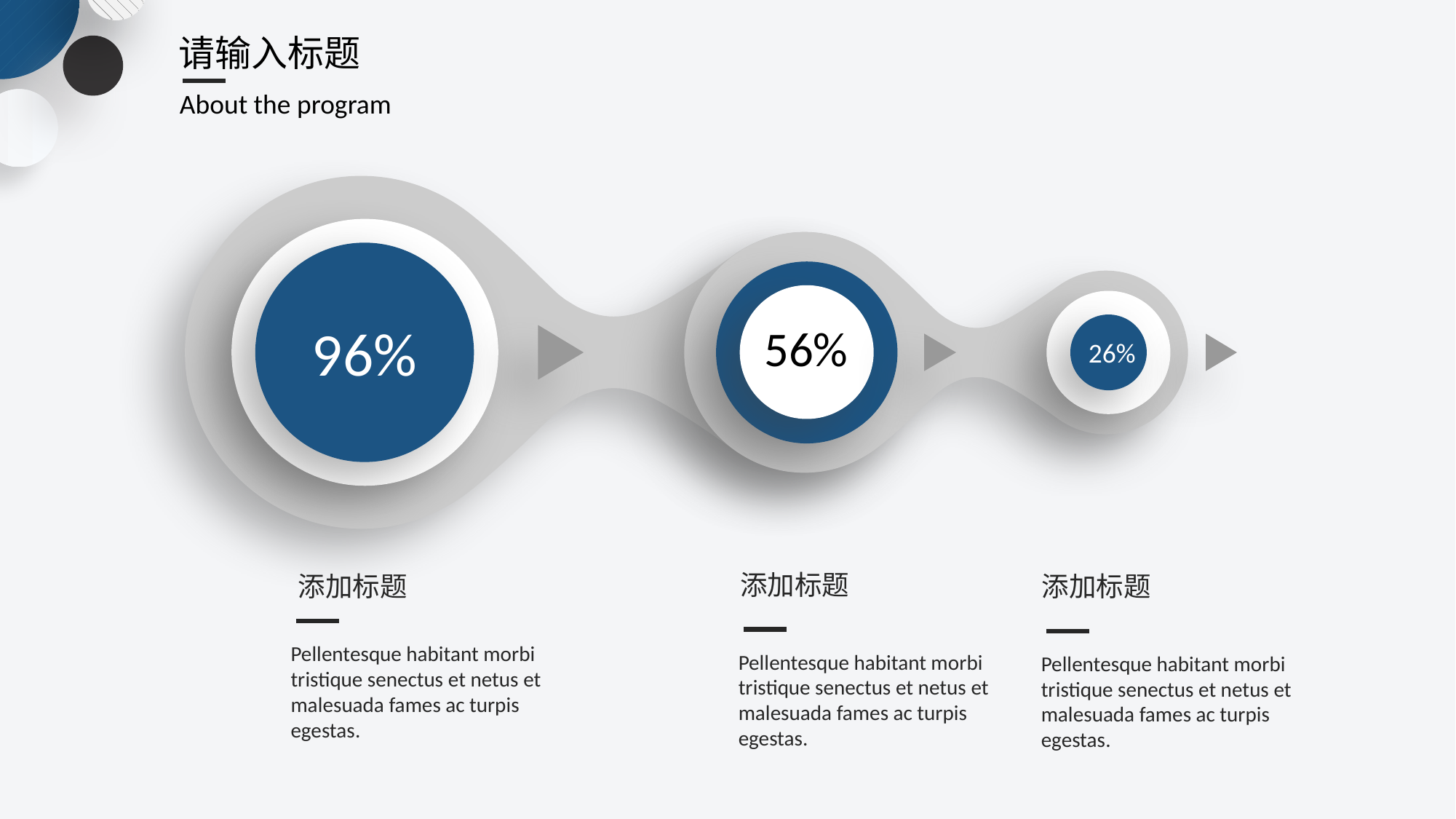

请输入标题

About the program

96%
56%

26%

添加标题
添加标题
添加标题
Pellentesque habitant morbi tristique senectus et netus et malesuada fames ac turpis egestas.
Pellentesque habitant morbi tristique senectus et netus et malesuada fames ac turpis egestas.
Pellentesque habitant morbi tristique senectus et netus et malesuada fames ac turpis egestas.